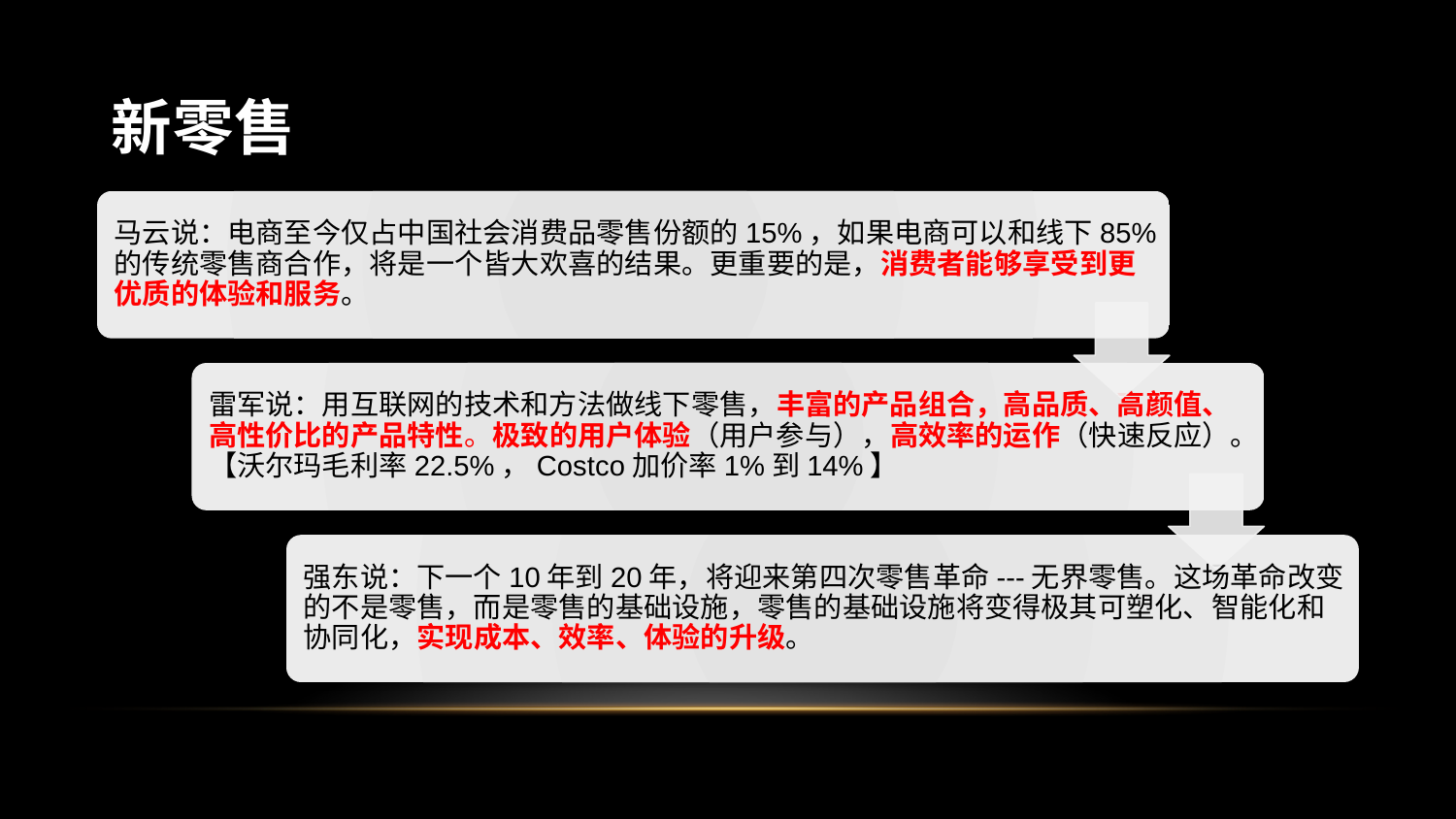

# 新零售
马云说：电商至今仅占中国社会消费品零售份额的15%，如果电商可以和线下85%的传统零售商合作，将是一个皆大欢喜的结果。更重要的是，消费者能够享受到更优质的体验和服务。
雷军说：用互联网的技术和方法做线下零售，丰富的产品组合，高品质、高颜值、高性价比的产品特性。极致的用户体验（用户参与），高效率的运作（快速反应）。【沃尔玛毛利率22.5%，Costco加价率1%到14%】
强东说：下一个10年到20年，将迎来第四次零售革命---无界零售。这场革命改变的不是零售，而是零售的基础设施，零售的基础设施将变得极其可塑化、智能化和协同化，实现成本、效率、体验的升级。